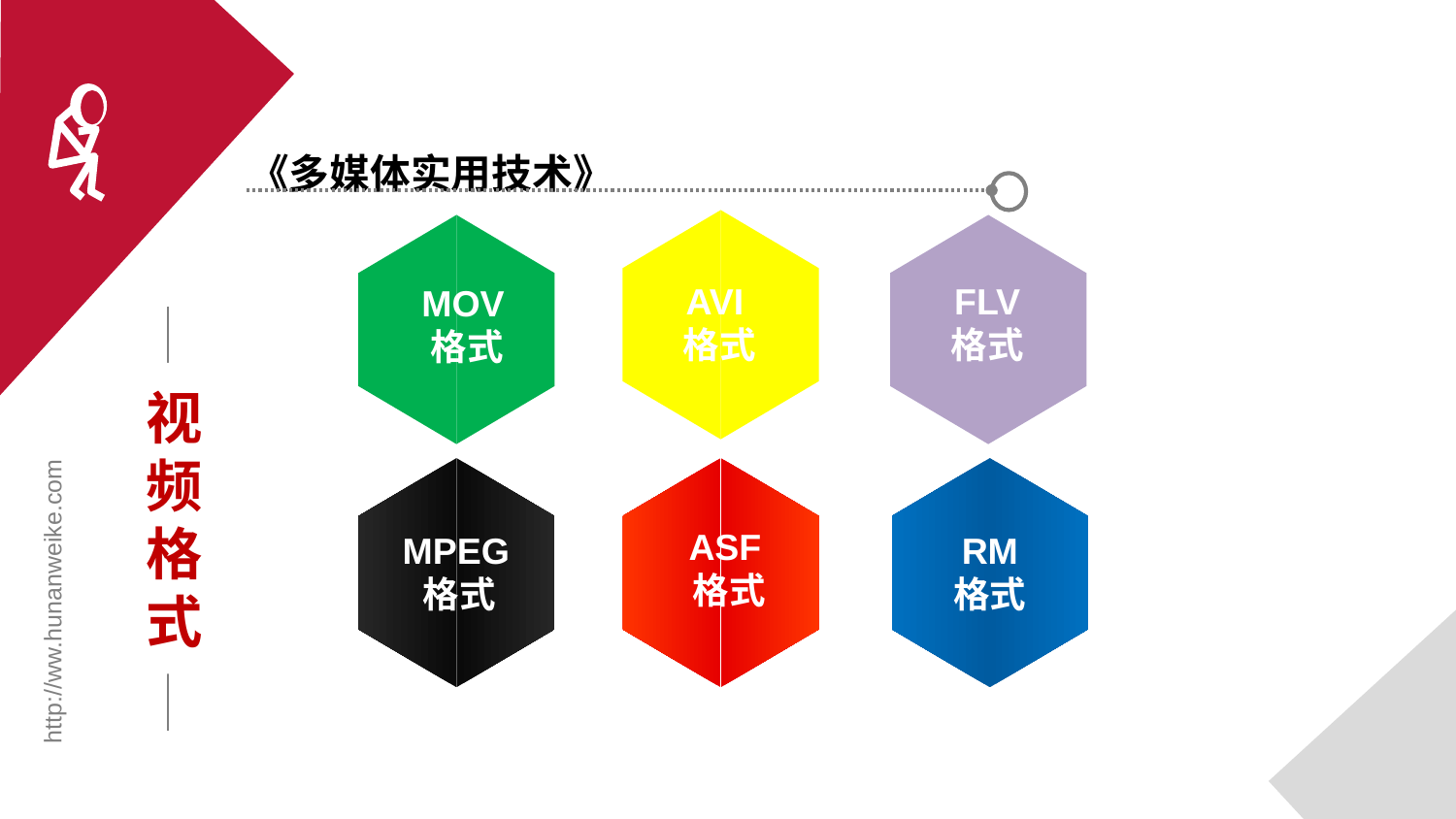

《多媒体实用技术》

AVI格式
FLV
格式
MOV格式
视频格式
EPS格式

ASF格式
MPEG格式
RM
格式
http://ww.hunanweike.com

23